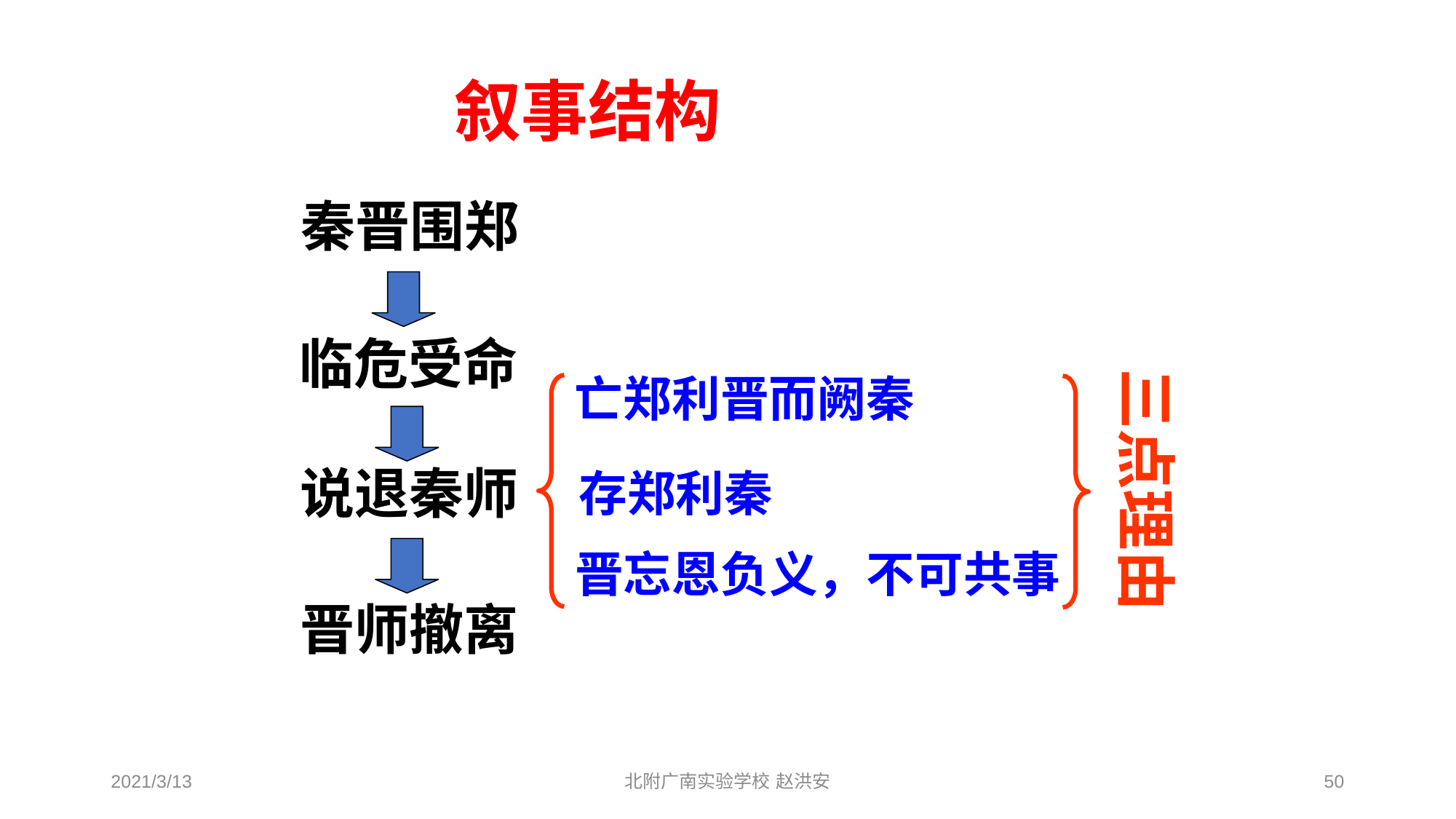

叙事结构
秦晋围郑

临危受命
三点理由
亡郑利晋而阙秦

说退秦师
存郑利秦

晋忘恩负义，不可共事
晋师撤离
2021/3/13
北附广南实验学校 赵洪安
50